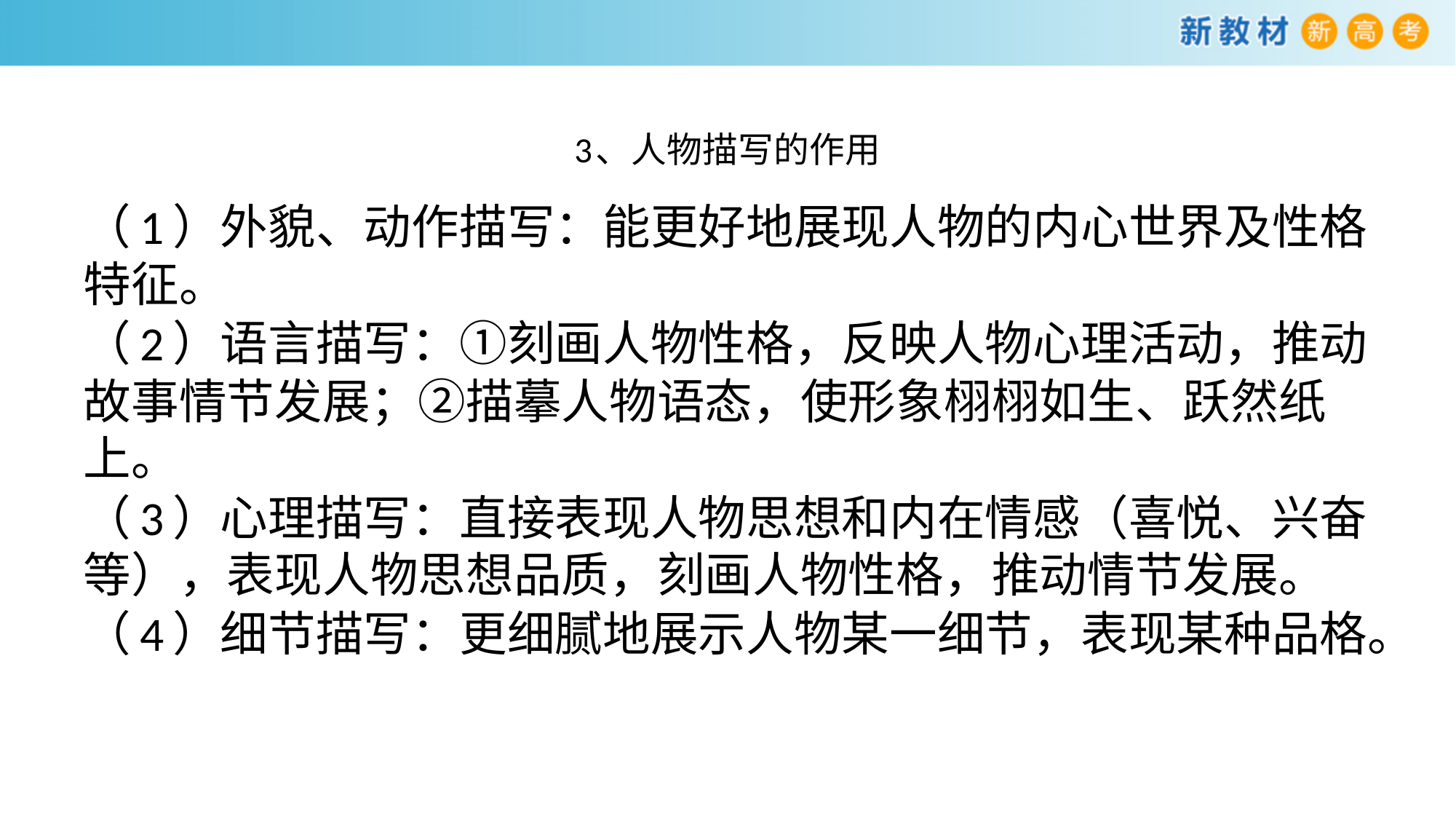

# 3、人物描写的作用
（1）外貌、动作描写：能更好地展现人物的内心世界及性格特征。
（2）语言描写：①刻画人物性格，反映人物心理活动，推动故事情节发展；②描摹人物语态，使形象栩栩如生、跃然纸上。
（3）心理描写：直接表现人物思想和内在情感（喜悦、兴奋等），表现人物思想品质，刻画人物性格，推动情节发展。
（4）细节描写：更细腻地展示人物某一细节，表现某种品格。